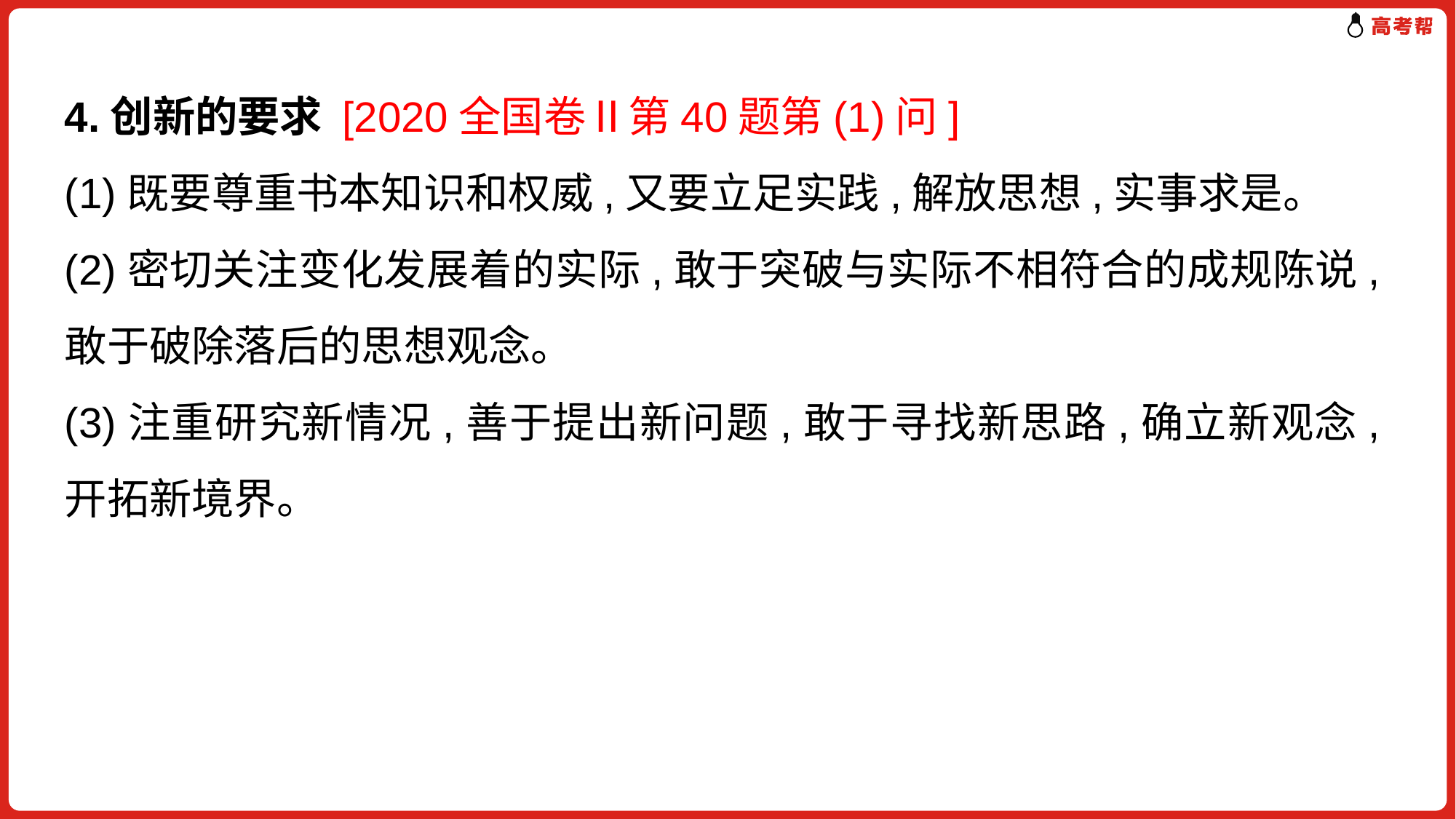

4.创新的要求 [2020全国卷Ⅱ第40题第(1)问]
(1)既要尊重书本知识和权威,又要立足实践,解放思想,实事求是。
(2)密切关注变化发展着的实际,敢于突破与实际不相符合的成规陈说,敢于破除落后的思想观念。
(3)注重研究新情况,善于提出新问题,敢于寻找新思路,确立新观念,开拓新境界。